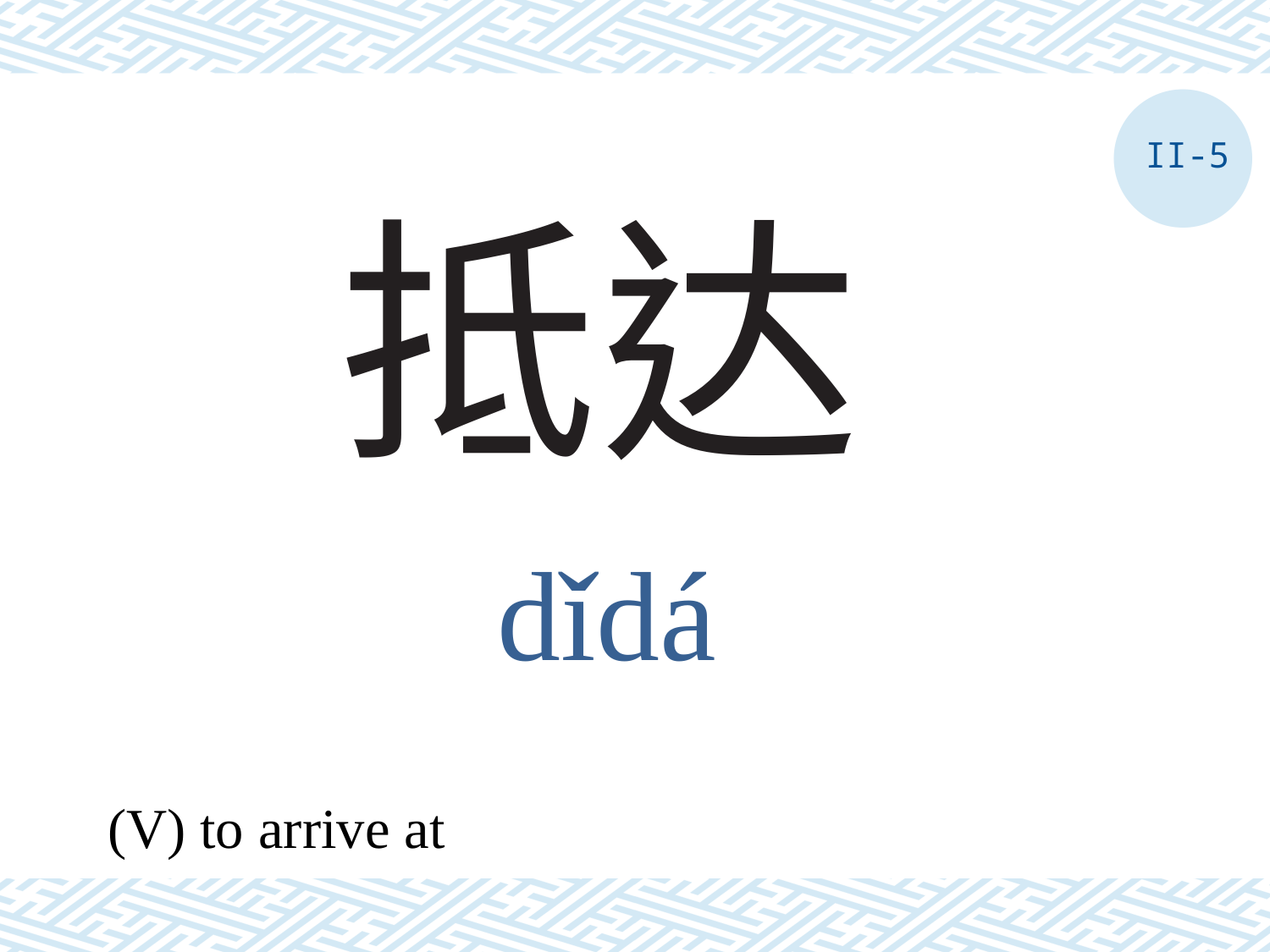

II-5

# 抵达
dǐdá
(V) to arrive at